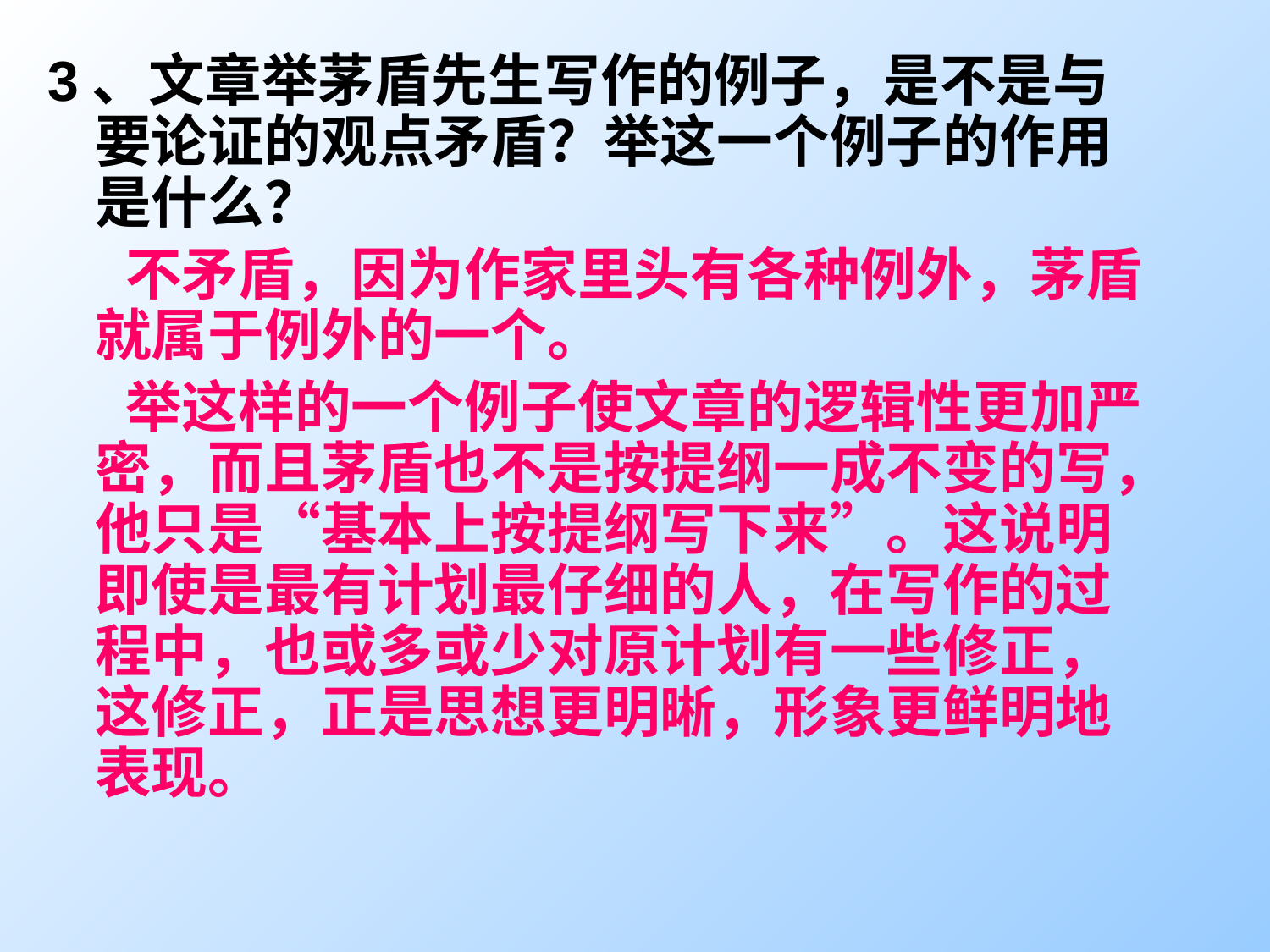

3、文章举茅盾先生写作的例子，是不是与要论证的观点矛盾？举这一个例子的作用是什么？
     不矛盾，因为作家里头有各种例外，茅盾就属于例外的一个。
     举这样的一个例子使文章的逻辑性更加严密，而且茅盾也不是按提纲一成不变的写，他只是“基本上按提纲写下来”。这说明即使是最有计划最仔细的人，在写作的过程中，也或多或少对原计划有一些修正，这修正，正是思想更明晰，形象更鲜明地表现。